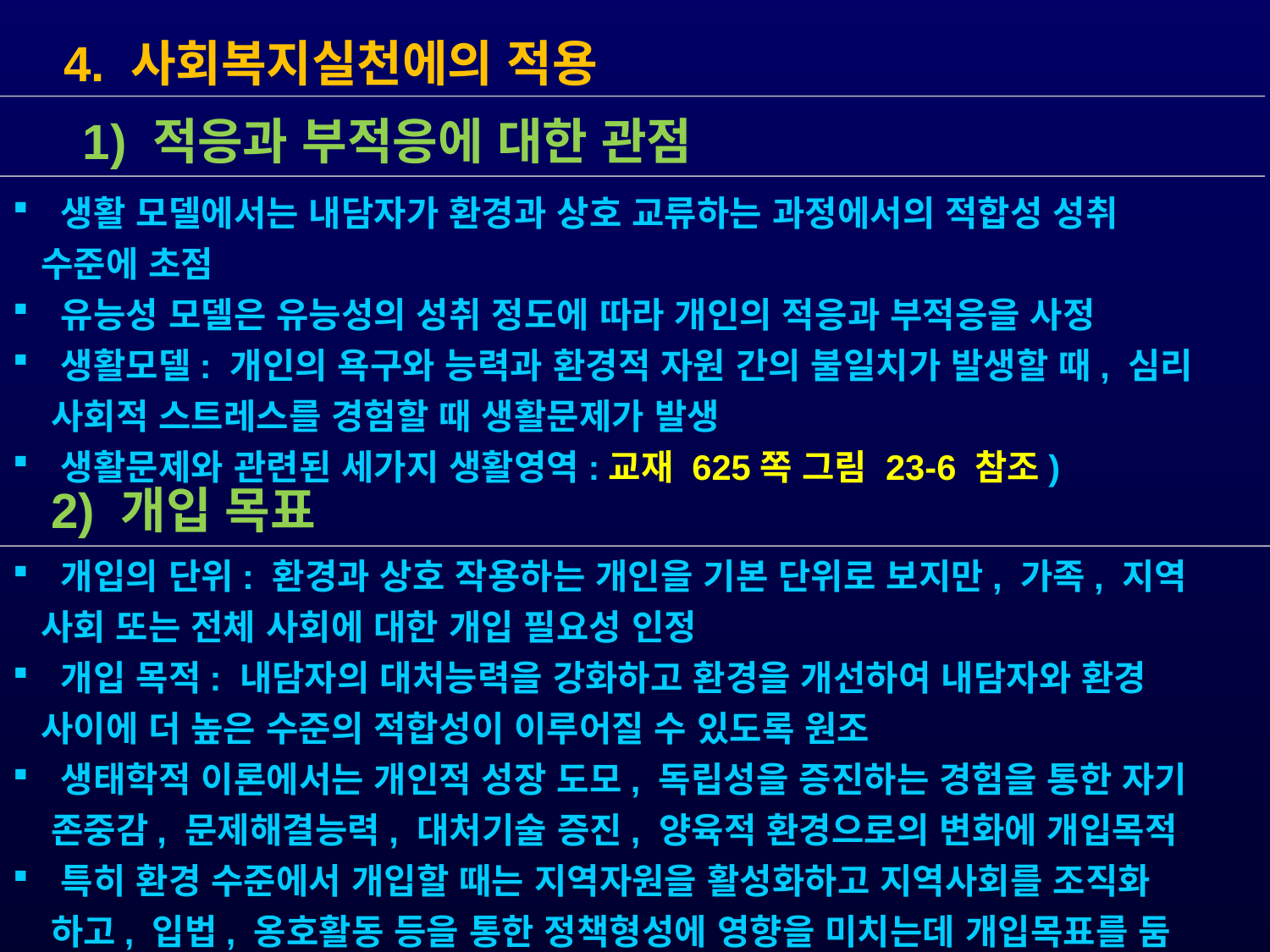

4. 사회복지실천에의 적용

 생활 모델에서는 내담자가 환경과 상호 교류하는 과정에서의 적합성 성취
  수준에 초점
 유능성 모델은 유능성의 성취 정도에 따라 개인의 적응과 부적응을 사정
 생활모델: 개인의 욕구와 능력과 환경적 자원 간의 불일치가 발생할 때, 심리
   사회적 스트레스를 경험할 때 생활문제가 발생
 생활문제와 관련된 세가지 생활영역:교재 625쪽 그림 23-6 참조)
  1) 적응과 부적응에 대한 관점

  2) 개입 목표
 개입의 단위: 환경과 상호 작용하는 개인을 기본 단위로 보지만, 가족, 지역
  사회 또는 전체 사회에 대한 개입 필요성 인정
 개입 목적: 내담자의 대처능력을 강화하고 환경을 개선하여 내담자와 환경
  사이에 더 높은 수준의 적합성이 이루어질 수 있도록 원조
 생태학적 이론에서는 개인적 성장 도모, 독립성을 증진하는 경험을 통한 자기
   존중감, 문제해결능력, 대처기술 증진, 양육적 환경으로의 변화에 개입목적
 특히 환경 수준에서 개입할 때는 지역자원을 활성화하고 지역사회를 조직화
   하고, 입법, 옹호활동 등을 통한 정책형성에 영향을 미치는데 개입목표를 둠